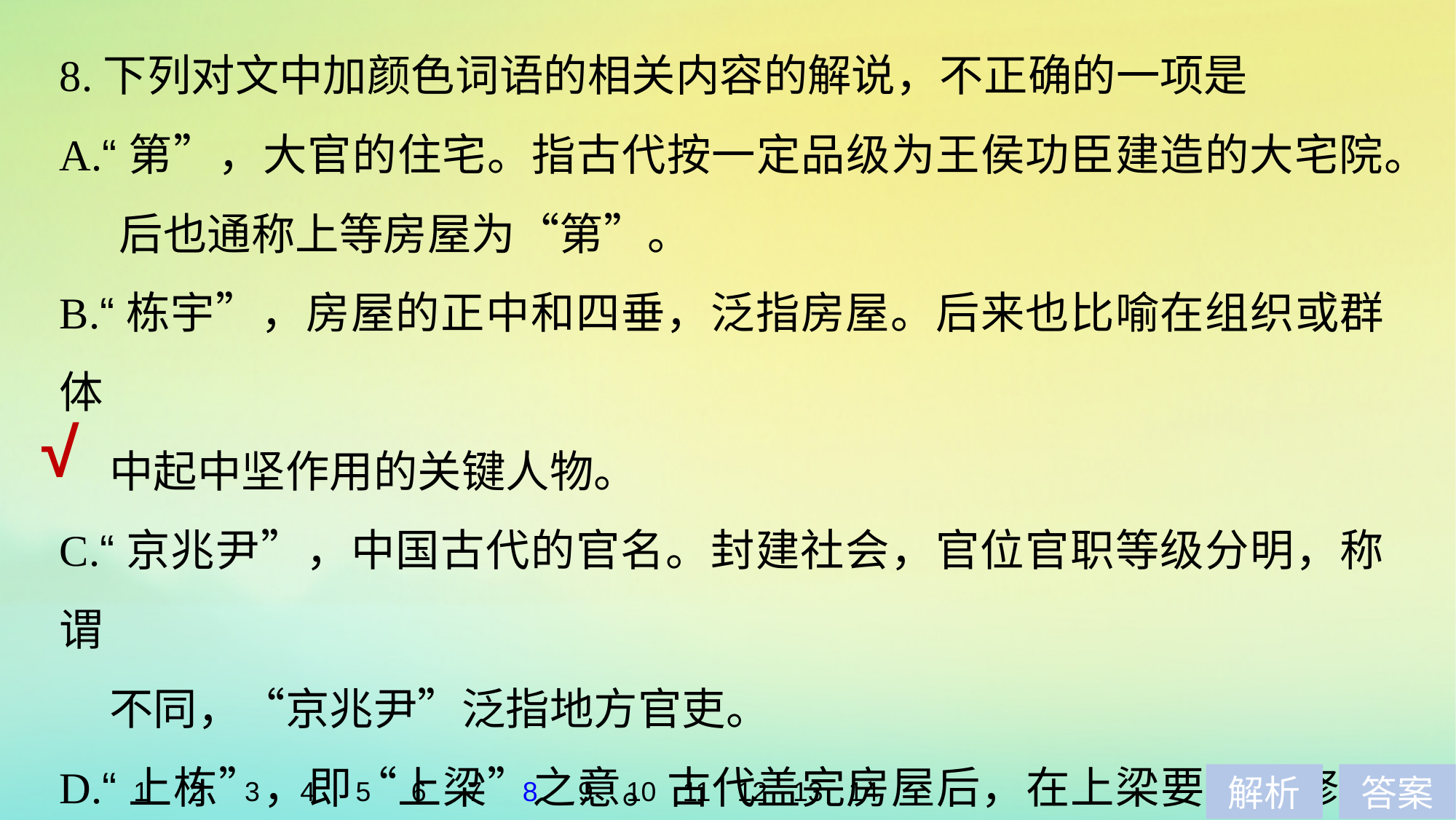

8.下列对文中加颜色词语的相关内容的解说，不正确的一项是
A.“第”，大官的住宅。指古代按一定品级为王侯功臣建造的大宅院。
     后也通称上等房屋为“第”。
B.“栋宇”，房屋的正中和四垂，泛指房屋。后来也比喻在组织或群体
    中起中坚作用的关键人物。
C.“京兆尹”，中国古代的官名。封建社会，官位官职等级分明，称谓
    不同，“京兆尹”泛指地方官吏。
D.“上栋”，即“上梁”之意。古代盖完房屋后，在上梁要写上修建房
      屋的主要头领的姓名。
√
1
2
3
4
5
6
7
8
9
10
11
12
13
14
解析
答案